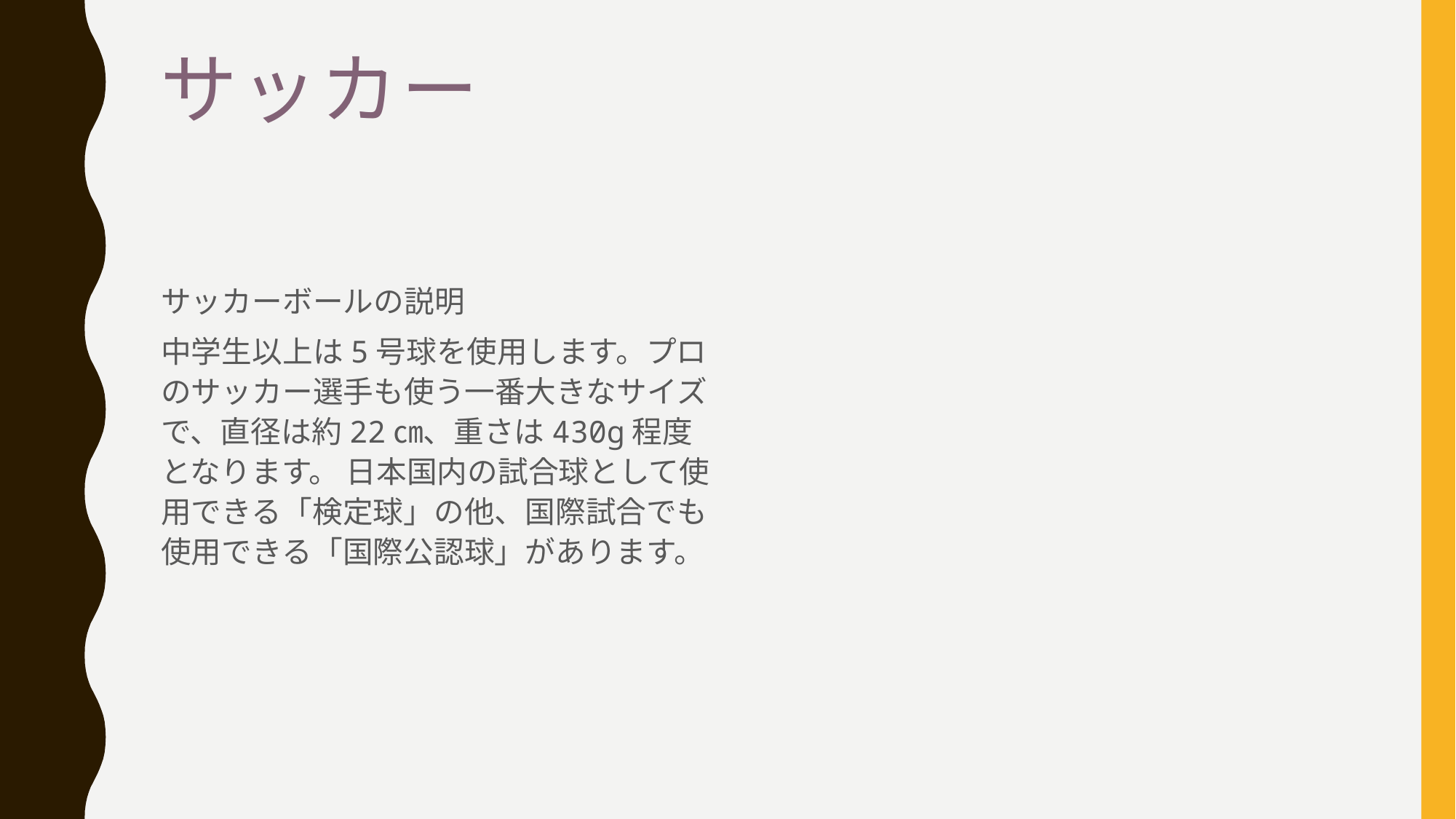

# サッカー
サッカーボールの説明
中学生以上は5号球を使用します。プロのサッカー選手も使う一番大きなサイズで、直径は約22㎝、重さは430g程度となります。 日本国内の試合球として使用できる「検定球」の他、国際試合でも使用できる「国際公認球」があります。